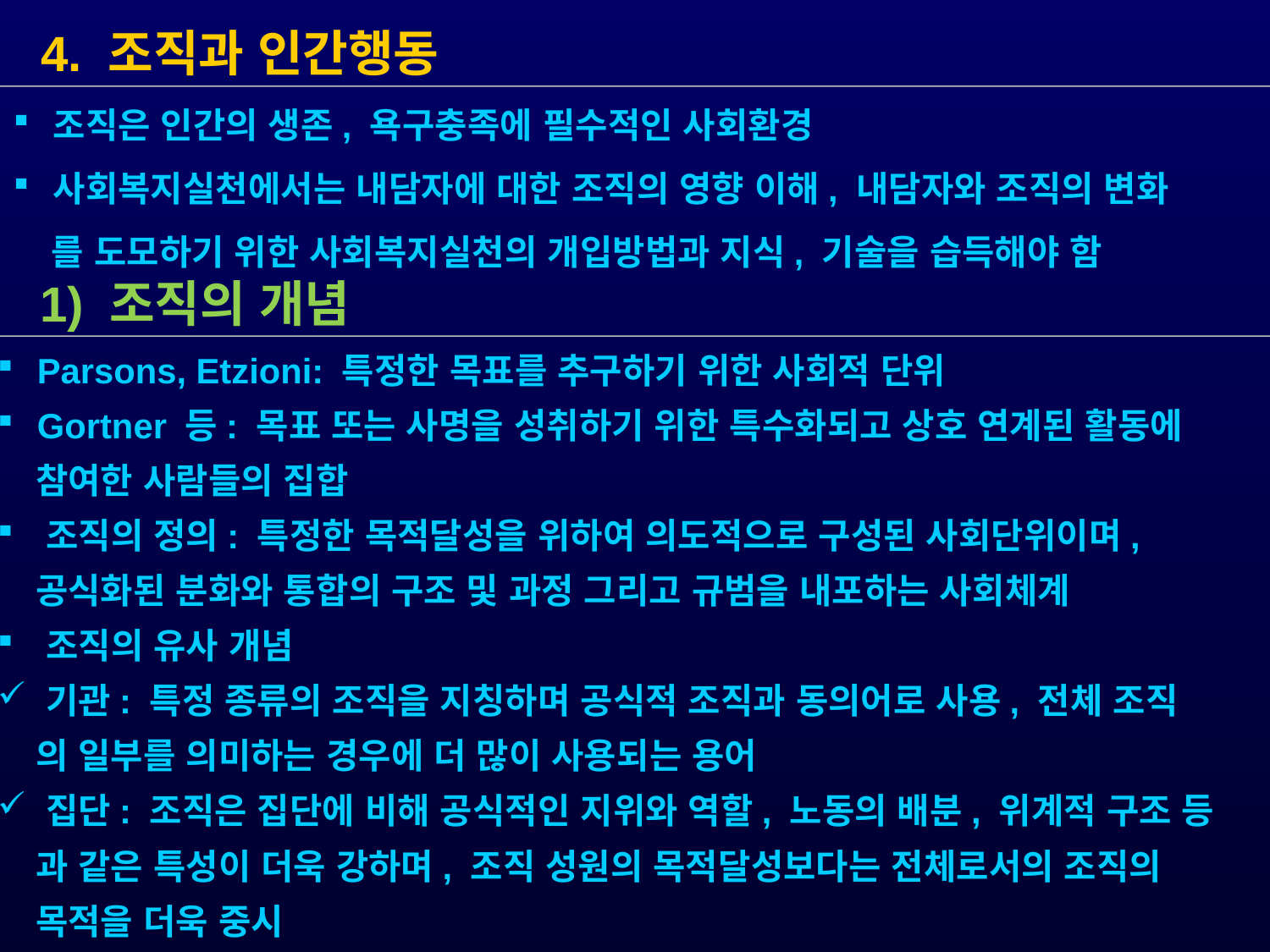

4. 조직과 인간행동

 1) 조직의 개념
 Parsons, Etzioni: 특정한 목표를 추구하기 위한 사회적 단위
 Gortner 등: 목표 또는 사명을 성취하기 위한 특수화되고 상호 연계된 활동에
   참여한 사람들의 집합
 조직의 정의: 특정한 목적달성을 위하여 의도적으로 구성된 사회단위이며,
   공식화된 분화와 통합의 구조 및 과정 그리고 규범을 내포하는 사회체계
 조직의 유사 개념
 기관: 특정 종류의 조직을 지칭하며 공식적 조직과 동의어로 사용, 전체 조직
   의 일부를 의미하는 경우에 더 많이 사용되는 용어
 집단: 조직은 집단에 비해 공식적인 지위와 역할, 노동의 배분, 위계적 구조 등
   과 같은 특성이 더욱 강하며, 조직 성원의 목적달성보다는 전체로서의 조직의
   목적을 더욱 중시

조직은 인간의 생존, 욕구충족에 필수적인 사회환경
사회복지실천에서는 내담자에 대한 조직의 영향 이해, 내담자와 조직의 변화
   를 도모하기 위한 사회복지실천의 개입방법과 지식, 기술을 습득해야 함